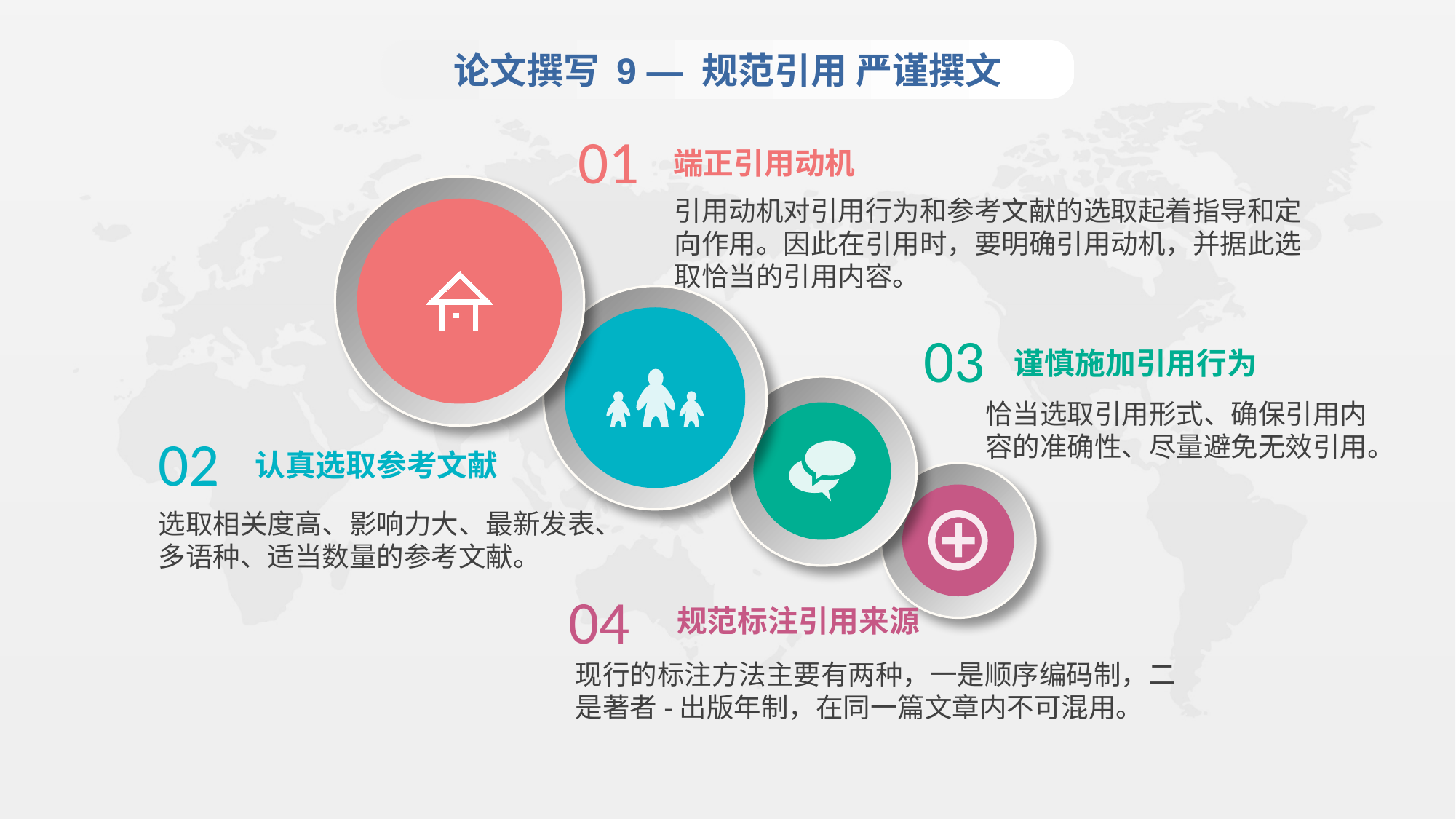

论文撰写 9 — 规范引用 严谨撰文
01
端正引用动机

引用动机对引用行为和参考文献的选取起着指导和定向作用。因此在引用时，要明确引用动机，并据此选取恰当的引用内容。

03
谨慎施加引用行为

恰当选取引用形式、确保引用内容的准确性、尽量避免无效引用。
02
认真选取参考文献

选取相关度高、影响力大、最新发表、多语种、适当数量的参考文献。
04
规范标注引用来源

现行的标注方法主要有两种，一是顺序编码制，二是著者-出版年制，在同一篇文章内不可混用。